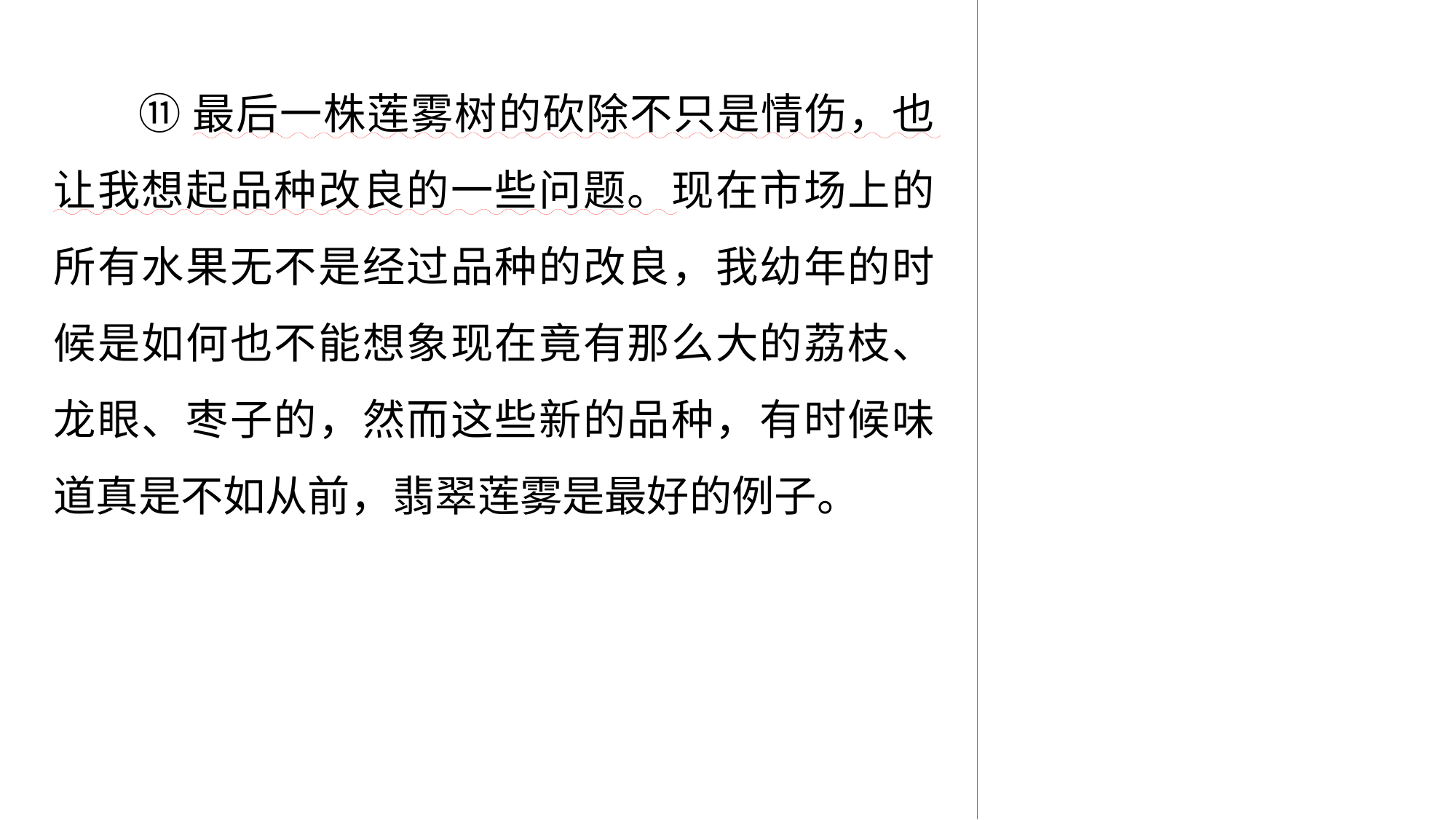

⑪最后一株莲雾树的砍除不只是情伤，也让我想起品种改良的一些问题。现在市场上的所有水果无不是经过品种的改良，我幼年的时候是如何也不能想象现在竟有那么大的荔枝、龙眼、枣子的，然而这些新的品种，有时候味道真是不如从前，翡翠莲雾是最好的例子。